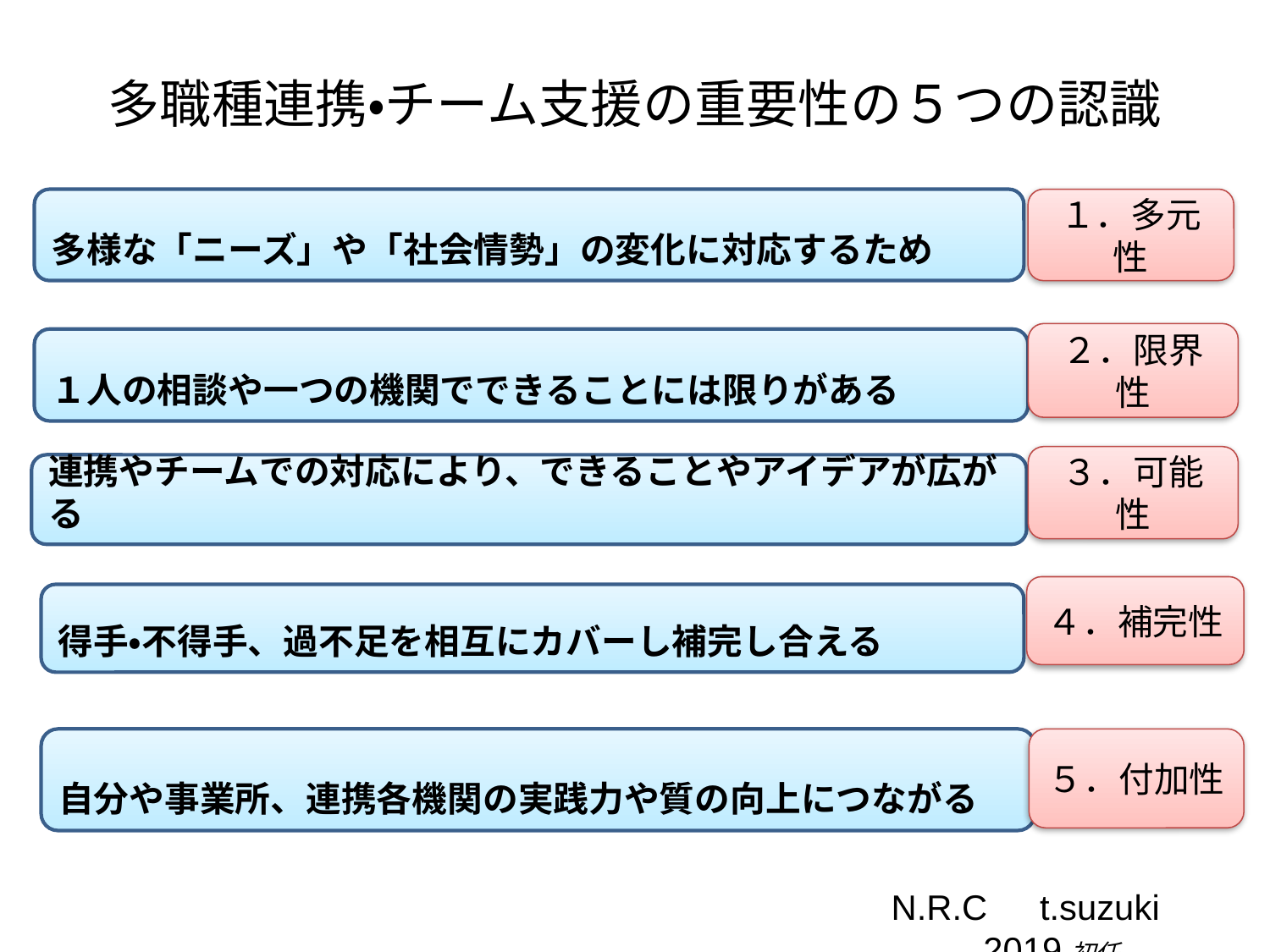

# 多職種連携・チーム支援の重要性の５つの認識
多様な「ニーズ」や「社会情勢」の変化に対応するため
１．多元性
２．限界性
１人の相談や一つの機関でできることには限りがある
３．可能性
連携やチームでの対応により、できることやアイデアが広がる
４．補完性
得手・不得手、過不足を相互にカバーし補完し合える
自分や事業所、連携各機関の実践力や質の向上につながる
５．付加性

N.R.C　t.suzuki　2019初任